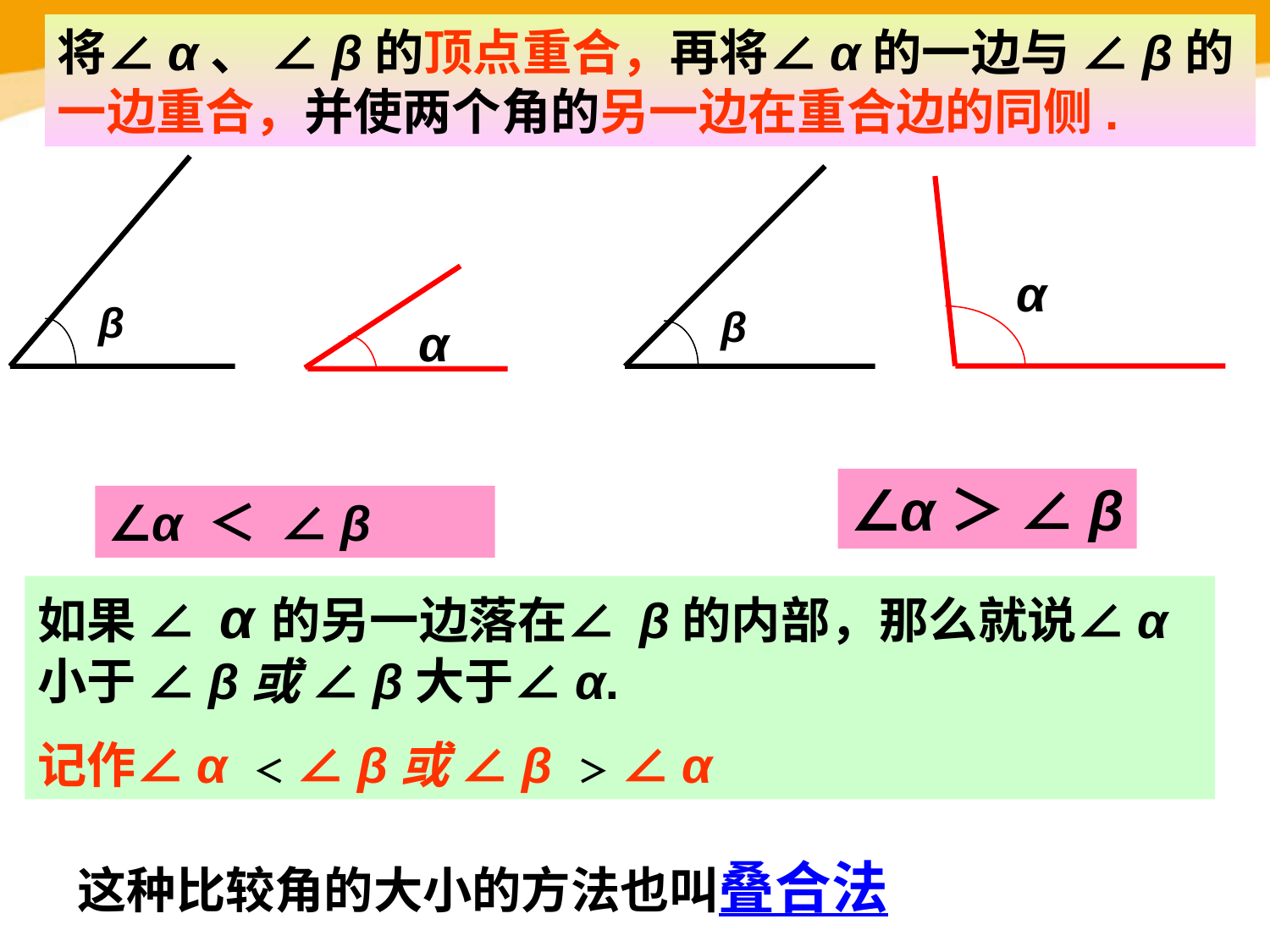

将∠α、 ∠β的顶点重合，再将∠α的一边与 ∠β的一边重合，并使两个角的另一边在重合边的同侧.

β

β

α

α

∠α＞ ∠β
∠α ＜  ∠β
如果 ∠ α 的另一边落在∠ β的内部，那么就说∠α小于 ∠β或 ∠β大于∠α.
记作∠α ＜ ∠β或 ∠β ＞ ∠α
这种比较角的大小的方法也叫叠合法